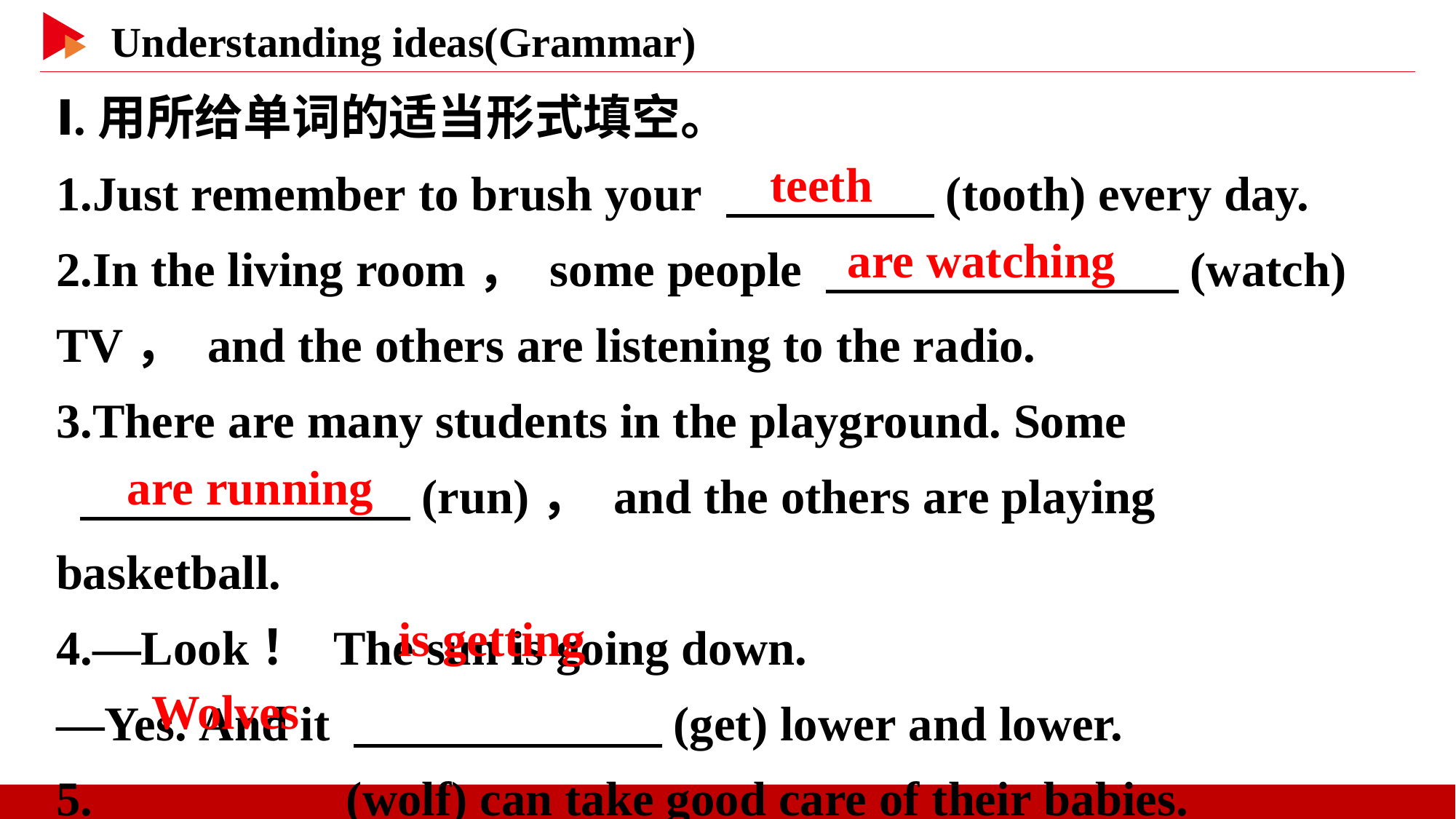

Ⅰ.用所给单词的适当形式填空。
1.Just remember to brush your 　          　(tooth) every day.
2.In the living room， some people 　                       　(watch) TV， and the others are listening to the radio.
3.There are many students in the playground. Some
 　                     　(run)， and the others are playing basketball.
4.—Look！ The sun is going down.
—Yes. And it 　                   　(get) lower and lower.
5.　            　(wolf) can take good care of their babies.
　teeth
　are watching
　are running
　is getting
　Wolves